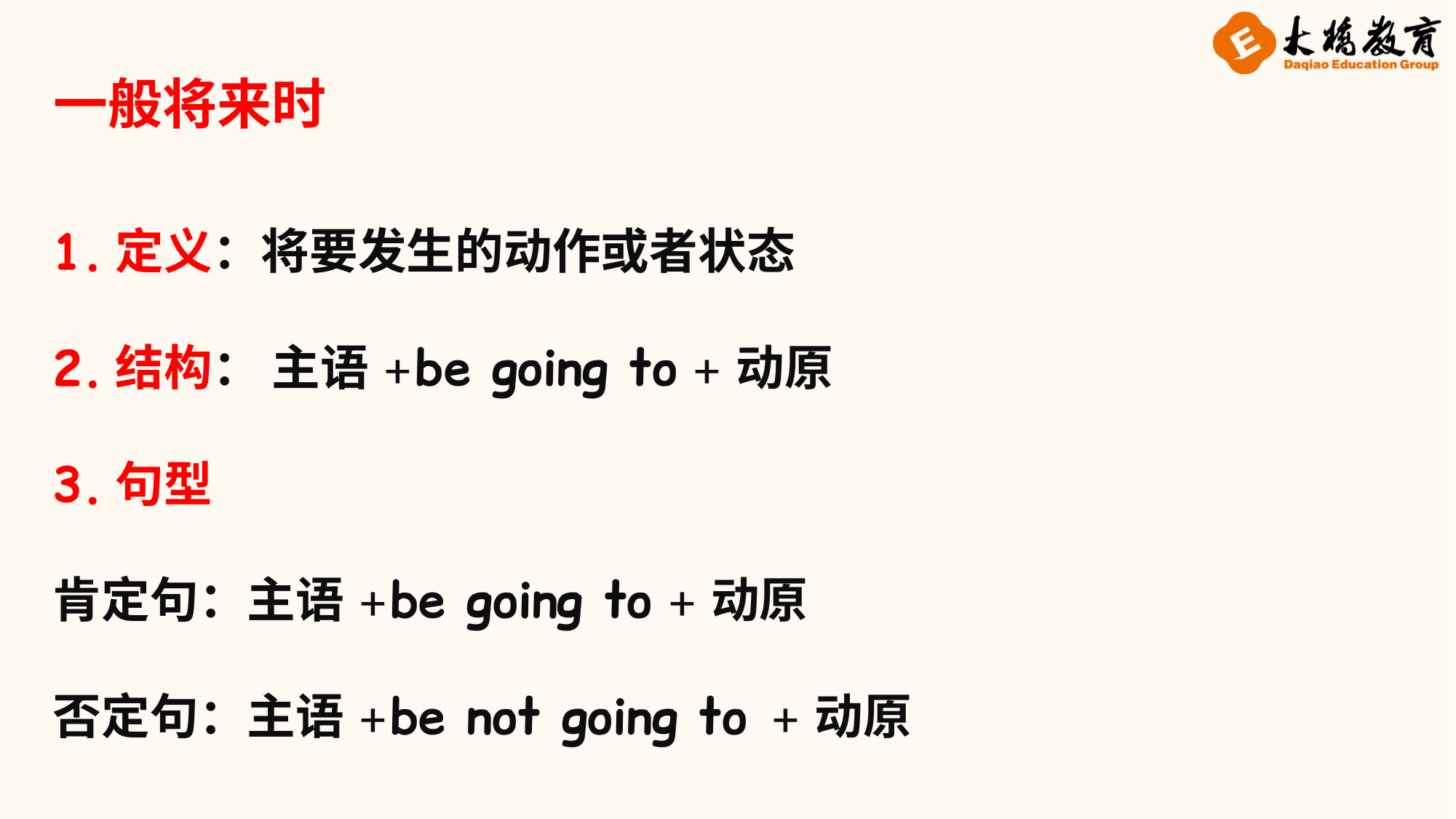

一般将来时
1.定义：将要发生的动作或者状态
2.结构： 主语+be going to +动原
3.句型
肯定句：主语+be going to +动原
否定句：主语+be not going to +动原